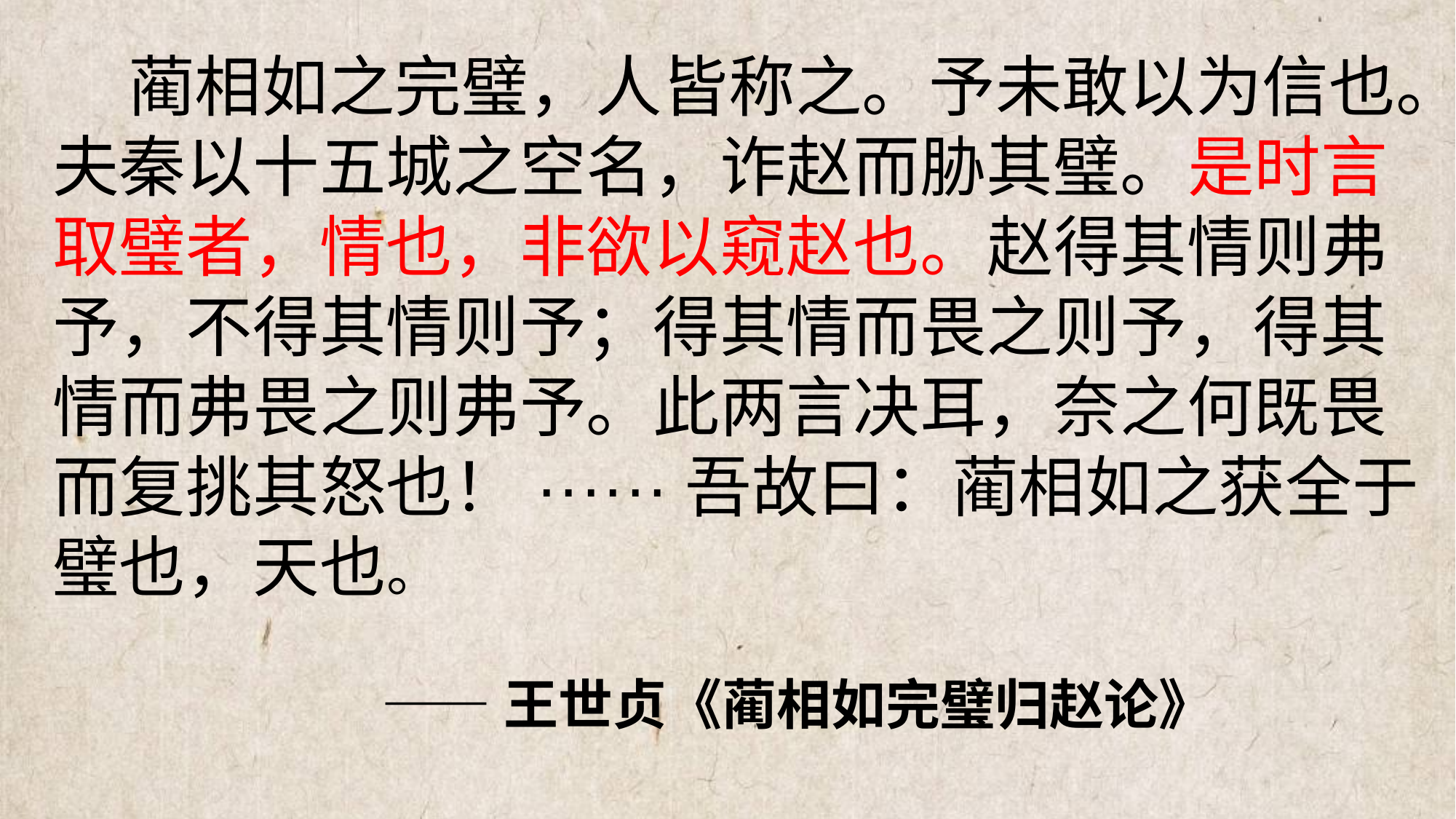

蔺相如之完璧，人皆称之。予未敢以为信也。夫秦以十五城之空名，诈赵而胁其璧。是时言取璧者，情也，非欲以窥赵也。赵得其情则弗予，不得其情则予；得其情而畏之则予，得其情而弗畏之则弗予。此两言决耳，奈之何既畏而复挑其怒也！······吾故曰：蔺相如之获全于璧也，天也。

                           ——王世贞《蔺相如完璧归赵论》